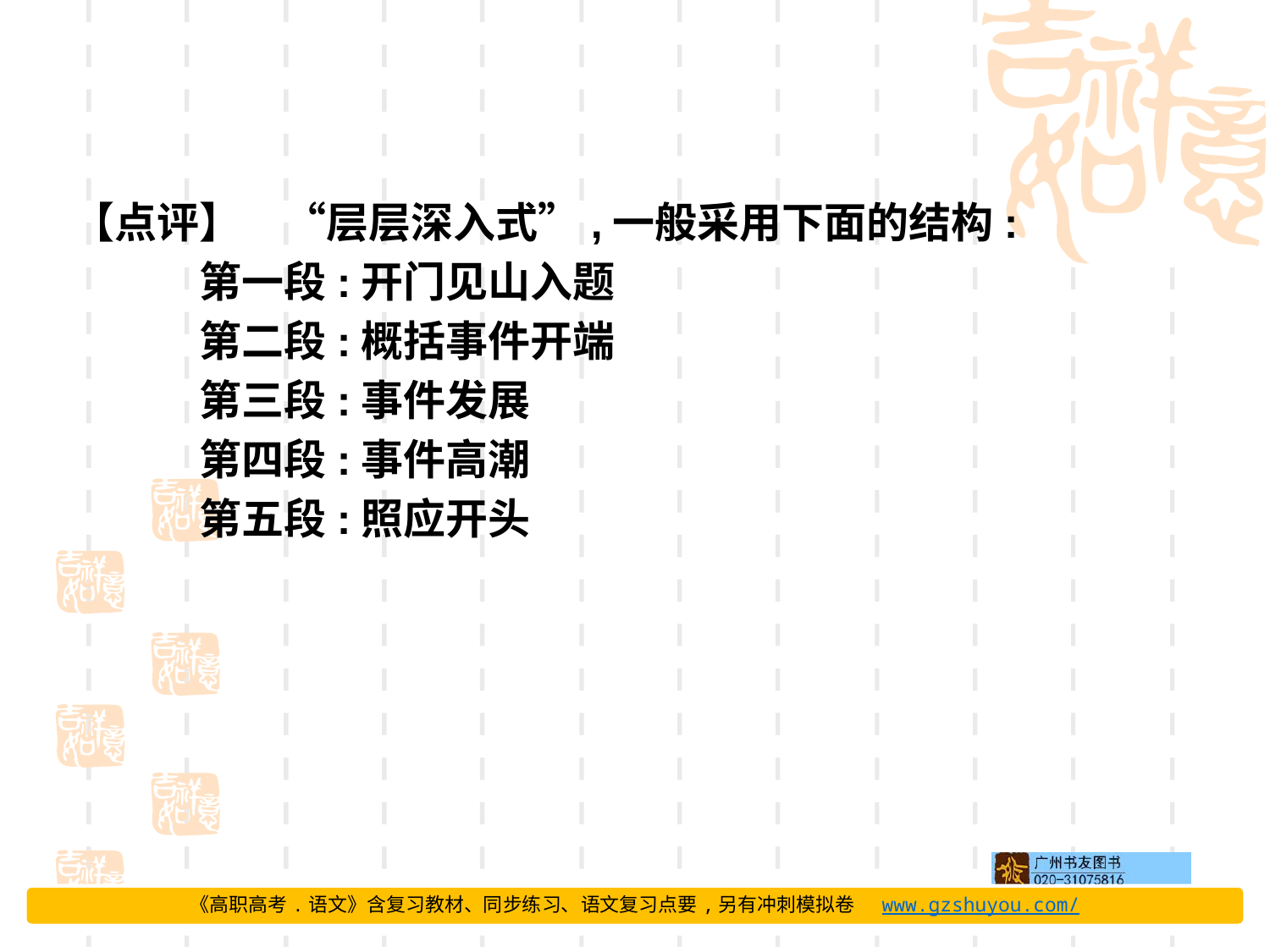

【点评】　“层层深入式”,一般采用下面的结构:
     	第一段:开门见山入题
     	第二段:概括事件开端
	第三段:事件发展
	第四段:事件高潮
	第五段:照应开头